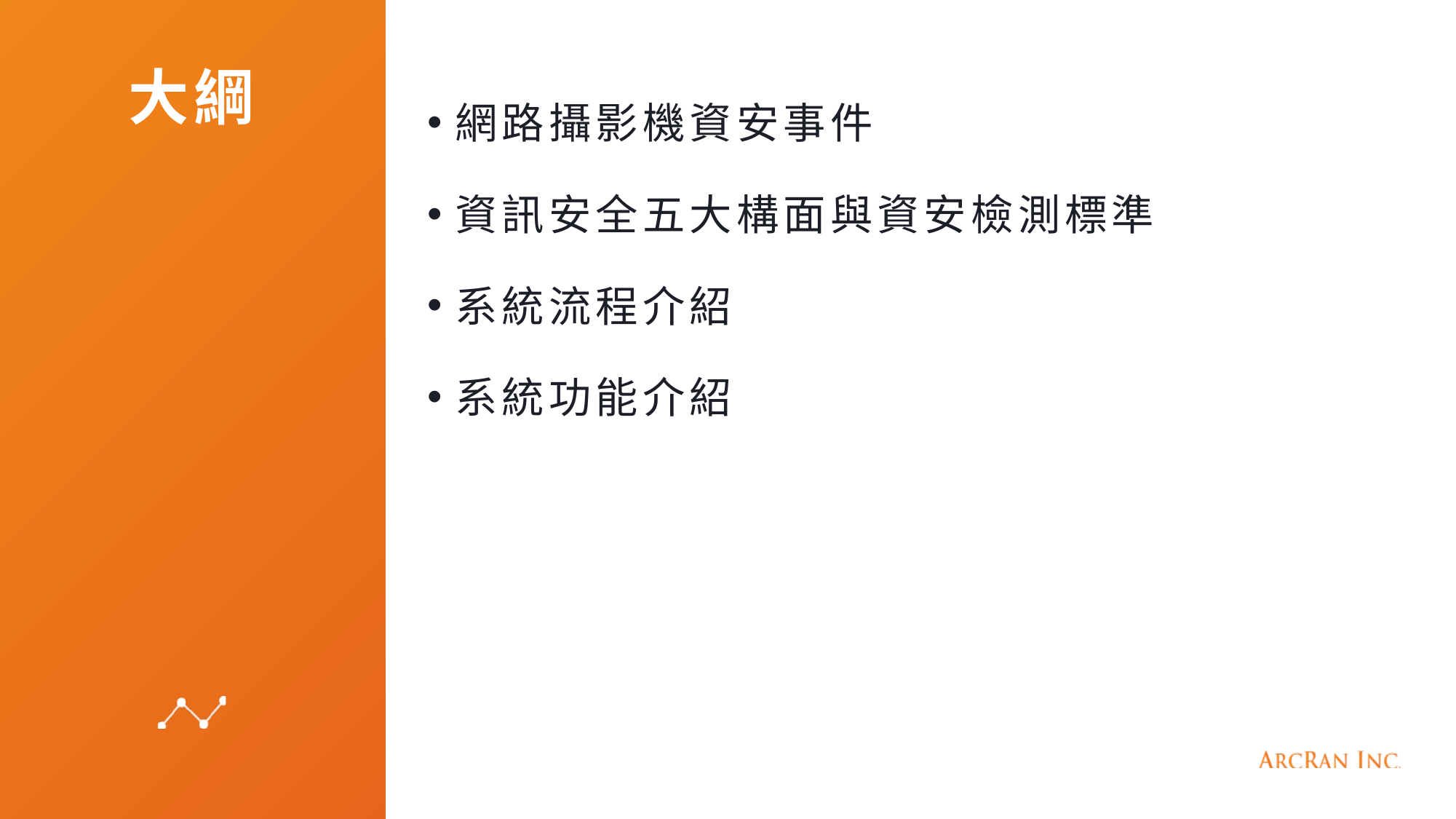

# 大綱
網路攝影機資安事件
資訊安全五大構面與資安檢測標準
系統流程介紹
系統功能介紹